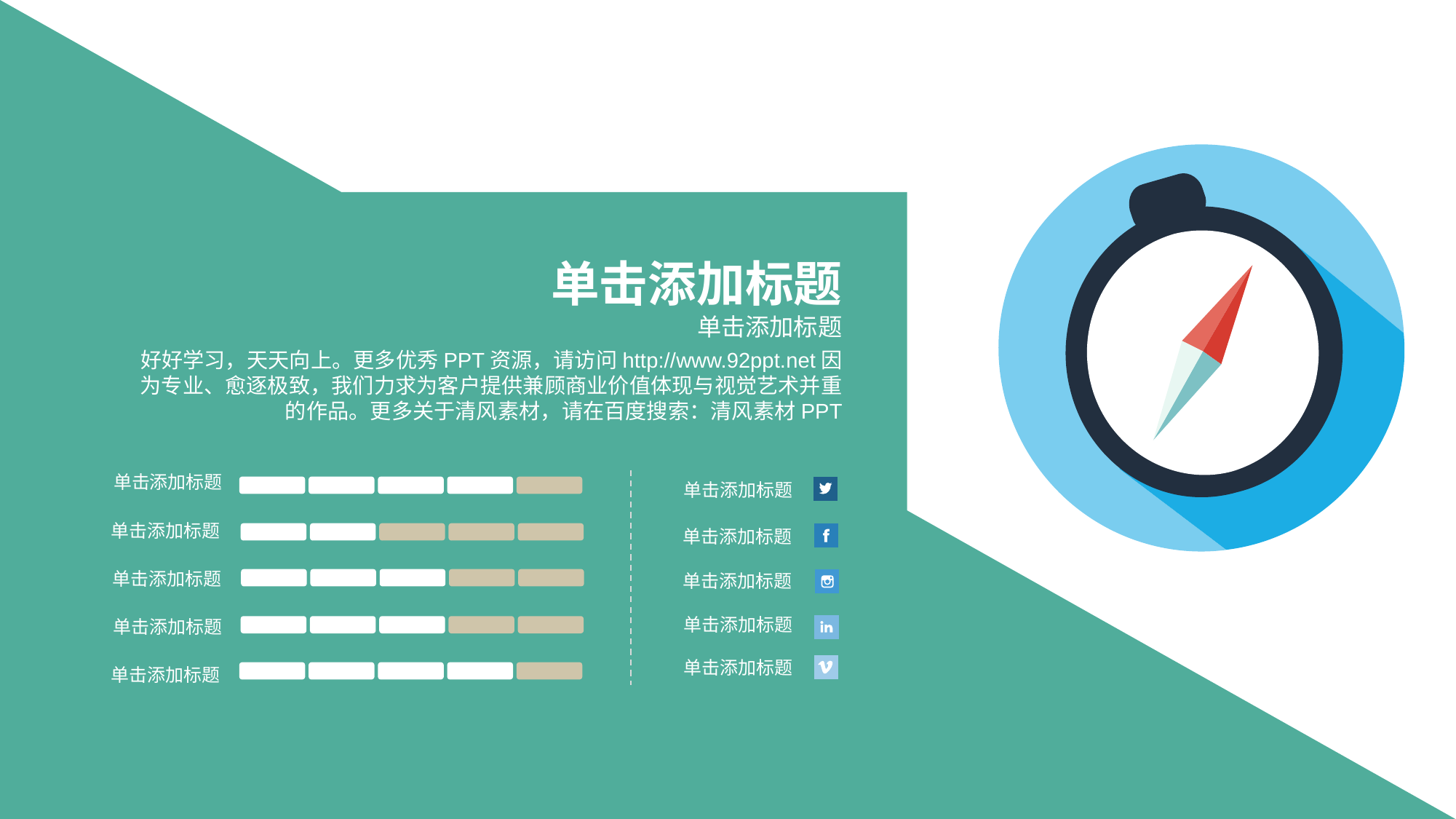

单击添加标题
单击添加标题
好好学习，天天向上。更多优秀PPT资源，请访问http://www.92ppt.net因为专业、愈逐极致，我们力求为客户提供兼顾商业价值体现与视觉艺术并重的作品。更多关于清风素材，请在百度搜索：清风素材PPT
单击添加标题
单击添加标题

单击添加标题
单击添加标题

单击添加标题
单击添加标题

单击添加标题
单击添加标题

单击添加标题
单击添加标题